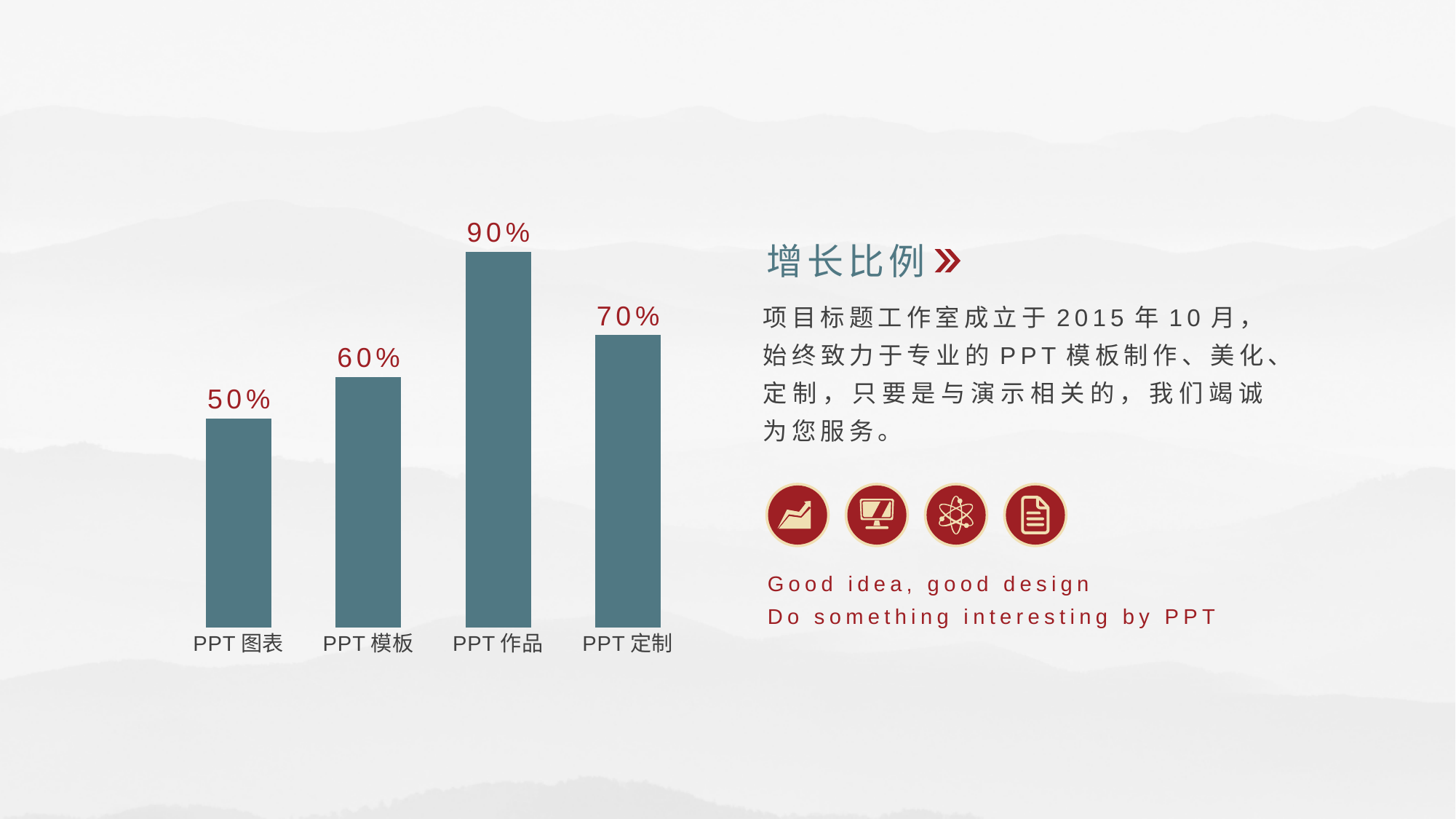

### Chart

| Category | 系列 1 |
|---|---|
| PPT图表 | 0.5 |
| PPT模板 | 0.6 |
| PPT作品 | 0.9 |
| PPT定制 | 0.7 |
增长比例

项目标题工作室成立于2015年10月，始终致力于专业的PPT模板制作、美化、定制，只要是与演示相关的，我们竭诚为您服务。

Good idea, good design
Do something interesting by PPT